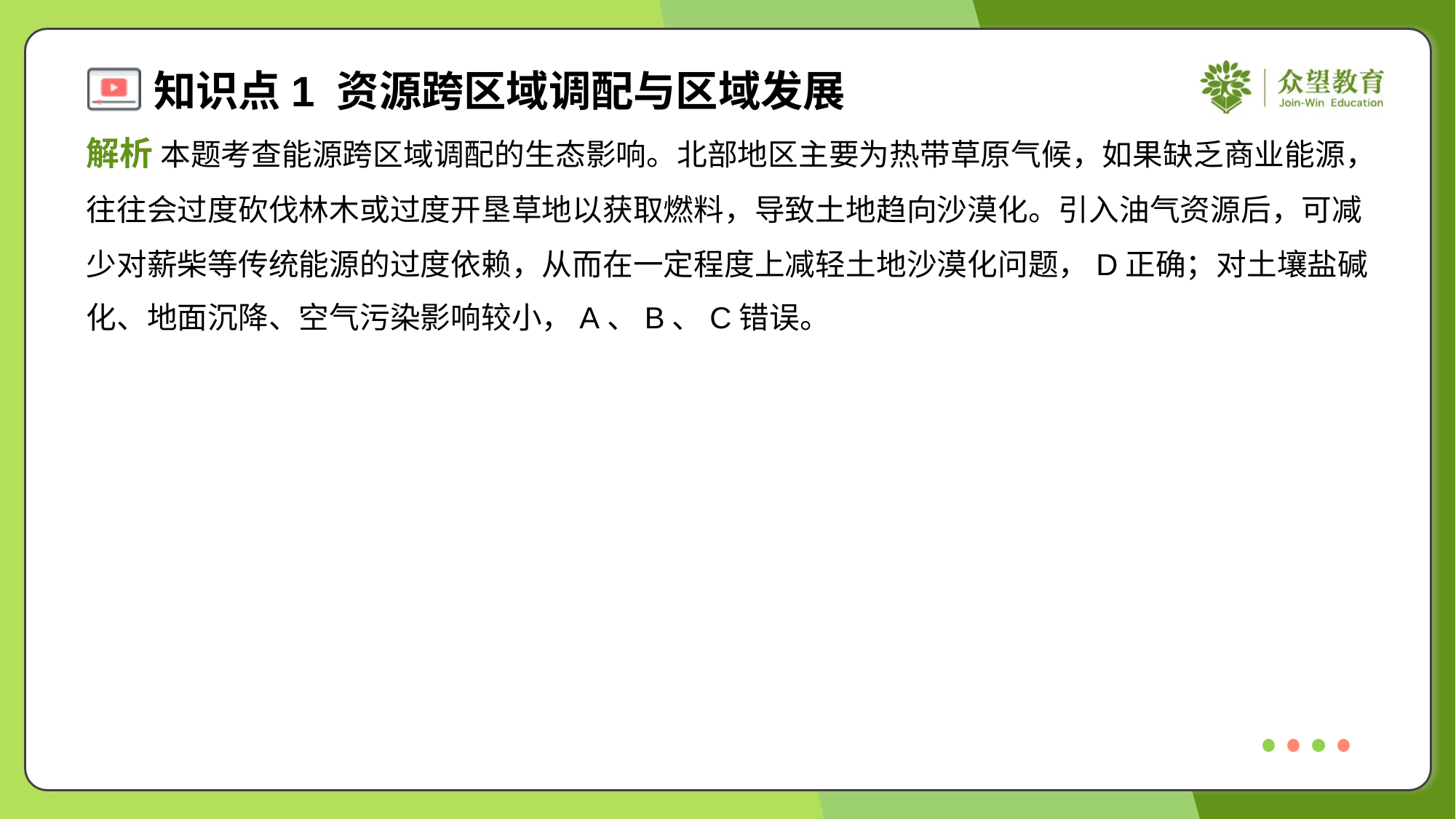

解析 本题考查能源跨区域调配的生态影响。北部地区主要为热带草原气候，如果缺乏商业能源，
往往会过度砍伐林木或过度开垦草地以获取燃料，导致土地趋向沙漠化。引入油气资源后，可减
少对薪柴等传统能源的过度依赖，从而在一定程度上减轻土地沙漠化问题，D正确；对土壤盐碱
化、地面沉降、空气污染影响较小，A、B、C错误。